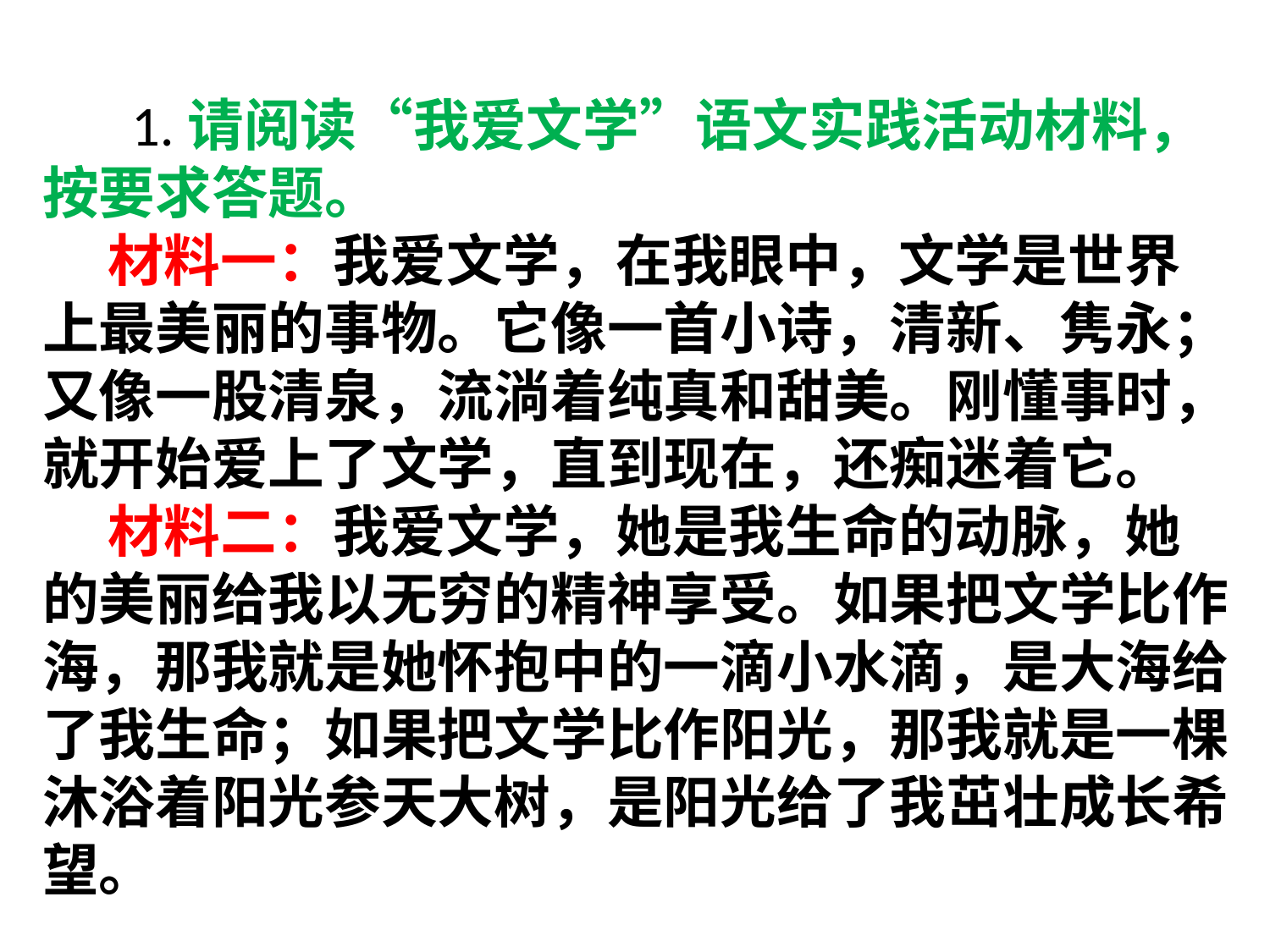

1.请阅读“我爱文学”语文实践活动材料，按要求答题。
    材料一：我爱文学，在我眼中，文学是世界上最美丽的事物。它像一首小诗，清新、隽永；又像一股清泉，流淌着纯真和甜美。刚懂事时，就开始爱上了文学，直到现在，还痴迷着它。
    材料二：我爱文学，她是我生命的动脉，她的美丽给我以无穷的精神享受。如果把文学比作海，那我就是她怀抱中的一滴小水滴，是大海给了我生命；如果把文学比作阳光，那我就是一棵沐浴着阳光参天大树，是阳光给了我茁壮成长希望。